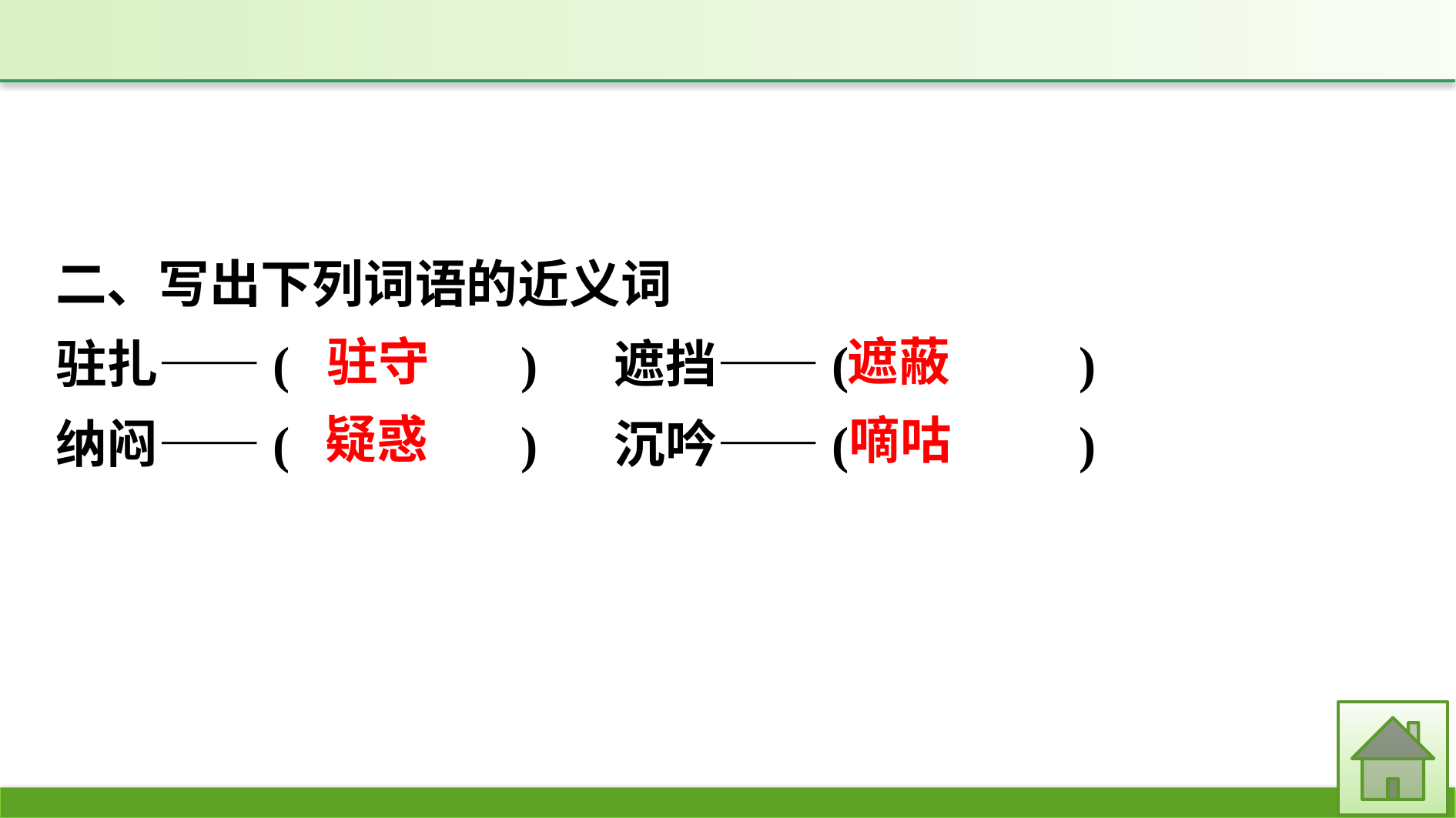

二、写出下列词语的近义词
驻扎——(　　　　)　 遮挡——(　　　　)
纳闷——(　　　　)　 沉吟——(　　　　)
驻守
遮蔽
疑惑
嘀咕